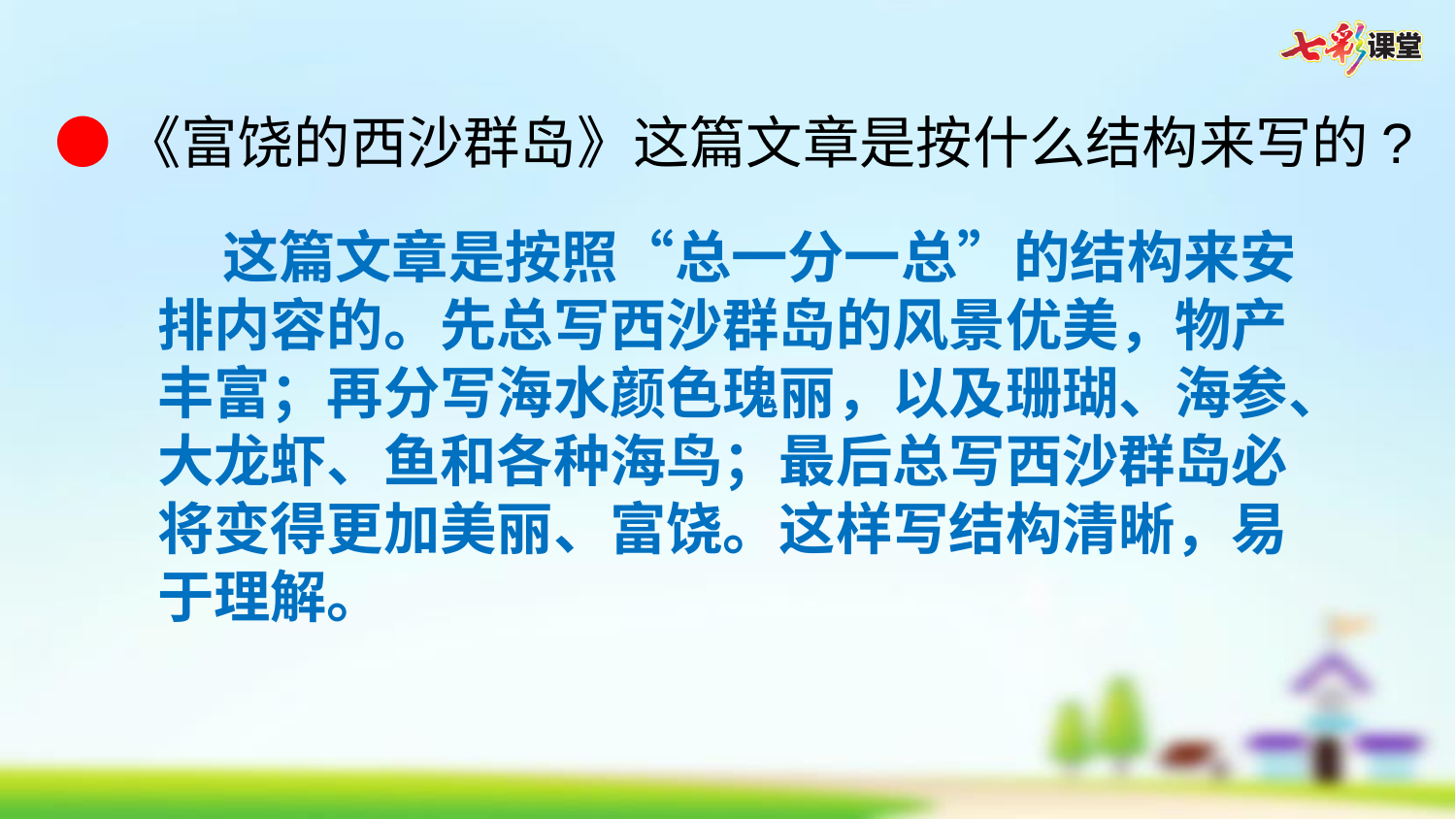

●《富饶的西沙群岛》这篇文章是按什么结构来写的?
    这篇文章是按照“总一分一总”的结构来安排内容的。先总写西沙群岛的风景优美，物产丰富；再分写海水颜色瑰丽，以及珊瑚、海参、大龙虾、鱼和各种海鸟；最后总写西沙群岛必将变得更加美丽、富饶。这样写结构清晰，易于理解。